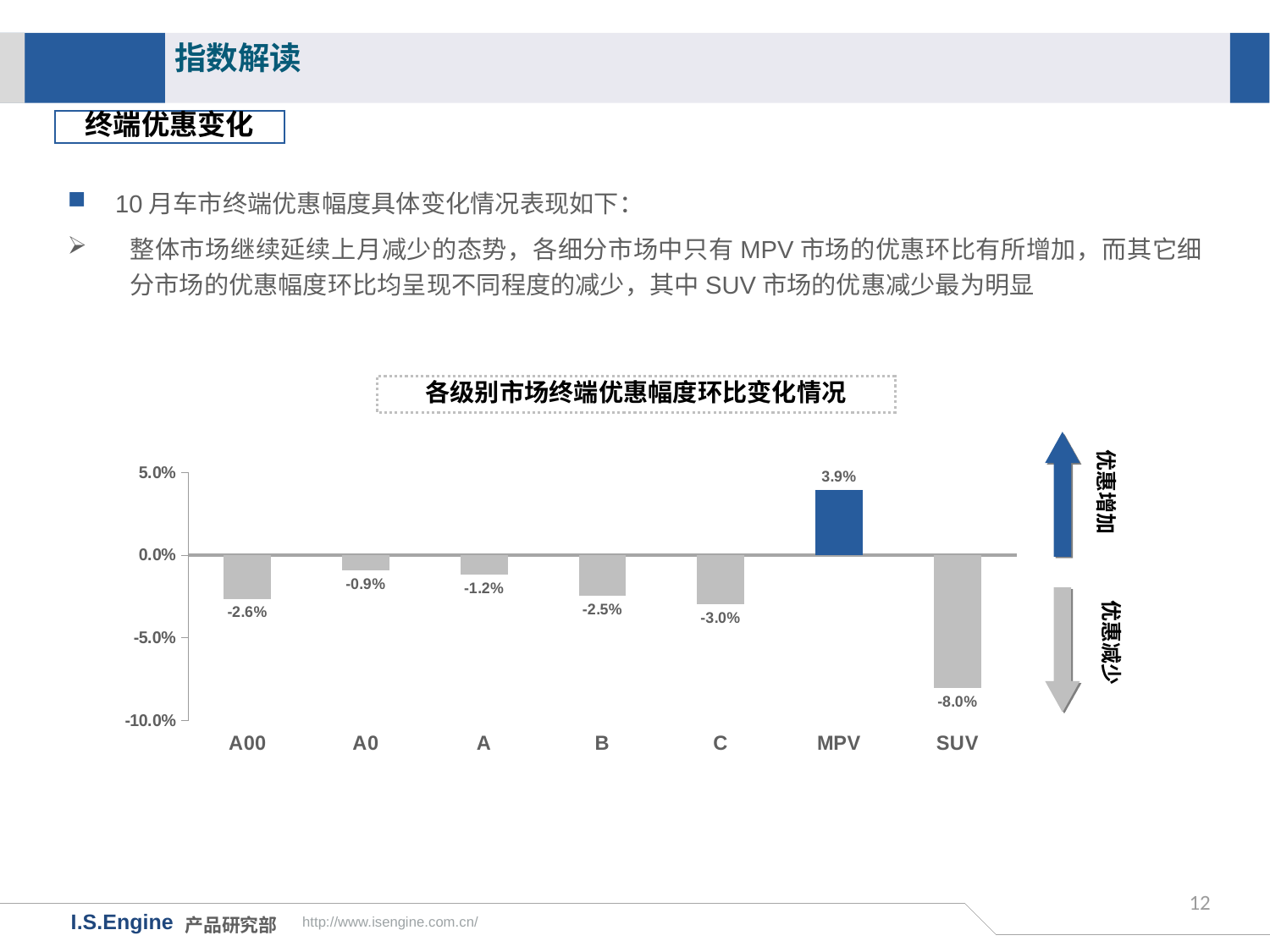

指数解读
终端优惠变化
10月车市终端优惠幅度具体变化情况表现如下：
整体市场继续延续上月减少的态势，各细分市场中只有MPV市场的优惠环比有所增加，而其它细分市场的优惠幅度环比均呈现不同程度的减少，其中SUV市场的优惠减少最为明显
各级别市场终端优惠幅度环比变化情况

### Chart

| Category | 环比变化 |
|---|---|
| A00 | -0.0263596164019109 |
| A0 | -0.00920946734933159 |
| A | -0.0117094019869065 |
| B | -0.0247106232614056 |
| C | -0.0297671561033057 |
| MPV | 0.0391751733926331 |
| SUV | -0.0803725490134399 |
优惠增加

优惠减少

12